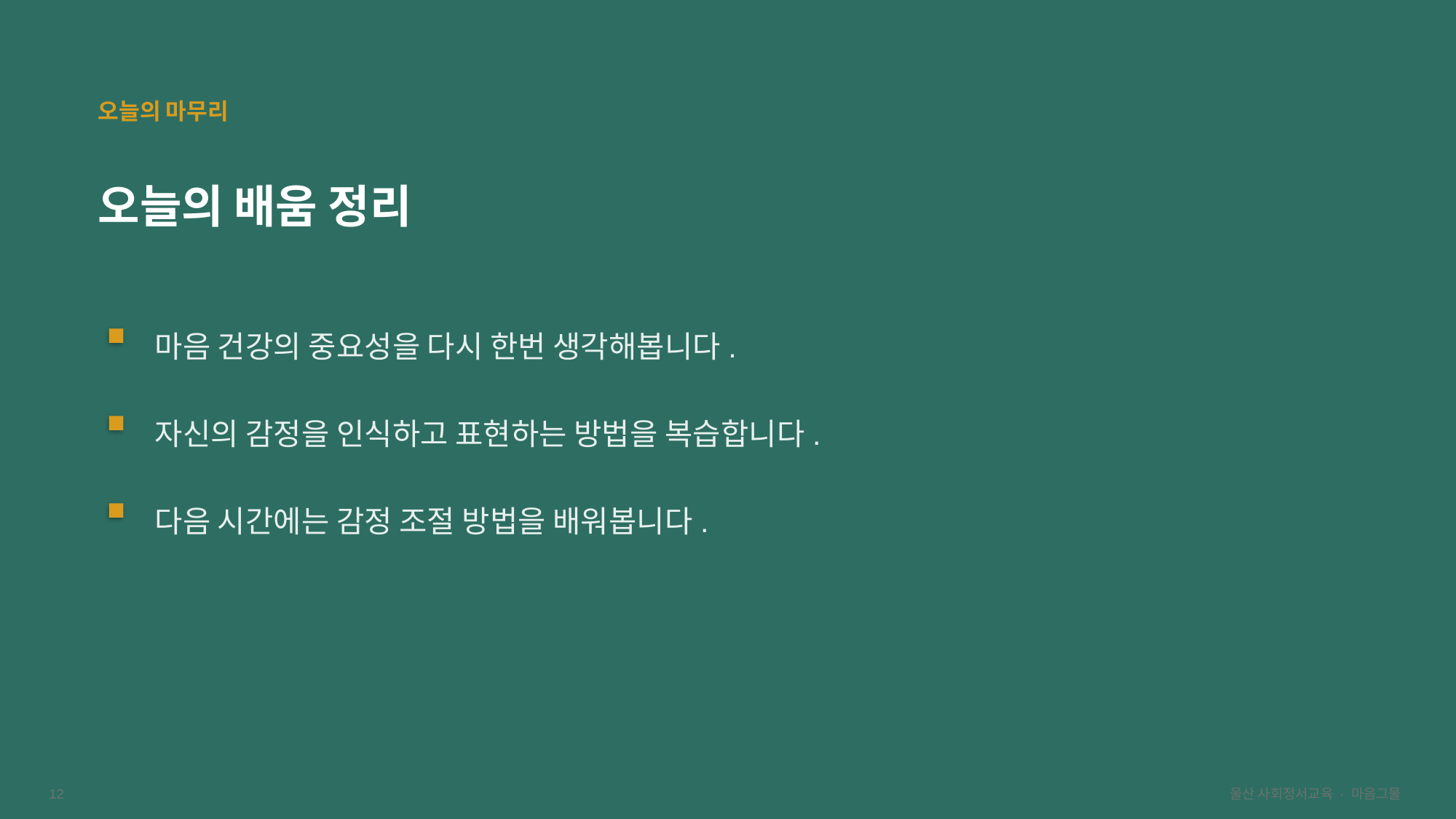

오늘의 마무리
오늘의 배움 정리
마음 건강의 중요성을 다시 한번 생각해봅니다.

자신의 감정을 인식하고 표현하는 방법을 복습합니다.

다음 시간에는 감정 조절 방법을 배워봅니다.

12
울산 사회정서교육 · 마음그물